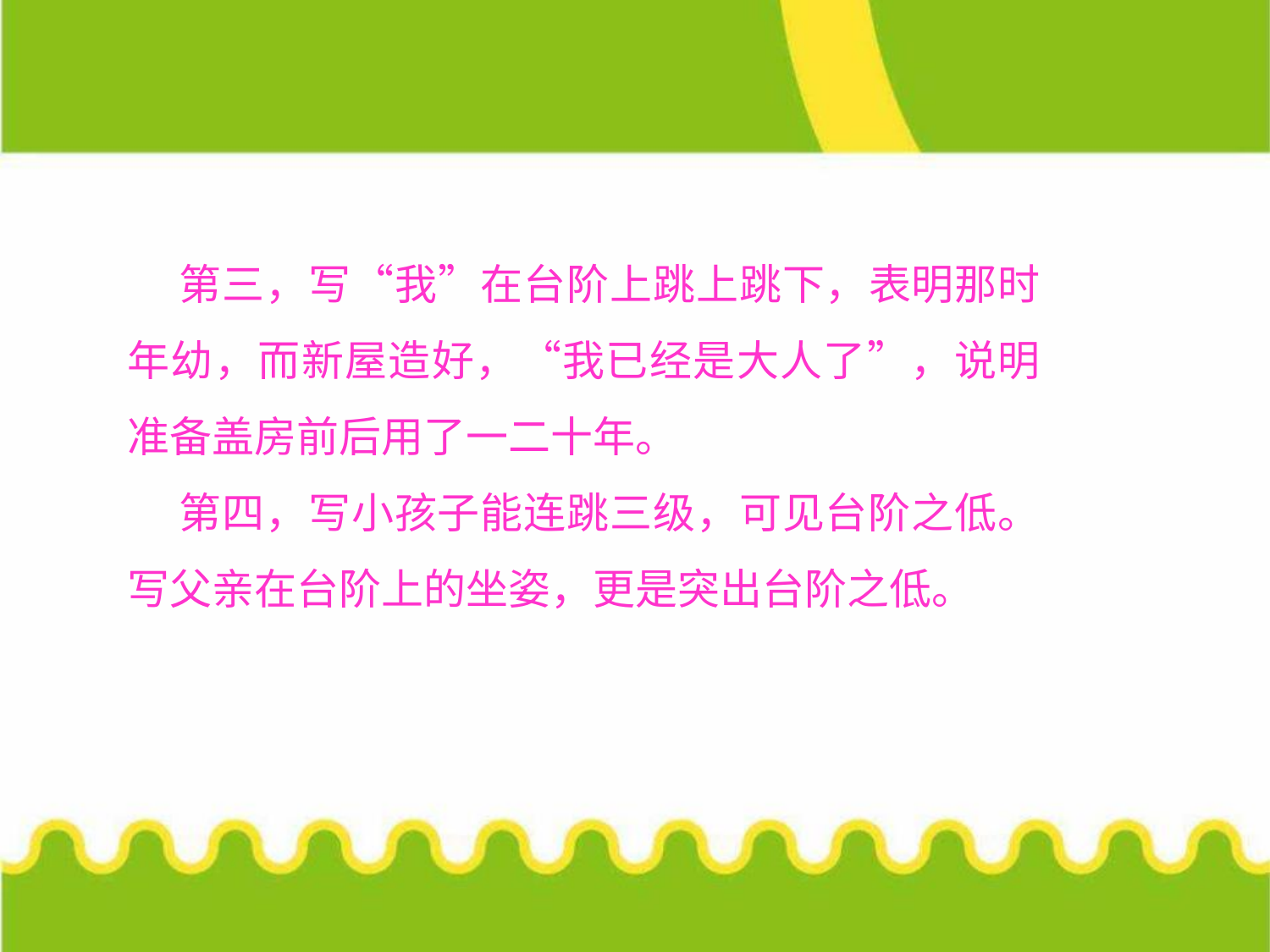

第三，写“我”在台阶上跳上跳下，表明那时年幼，而新屋造好，“我已经是大人了”，说明准备盖房前后用了一二十年。
    第四，写小孩子能连跳三级，可见台阶之低。写父亲在台阶上的坐姿，更是突出台阶之低。